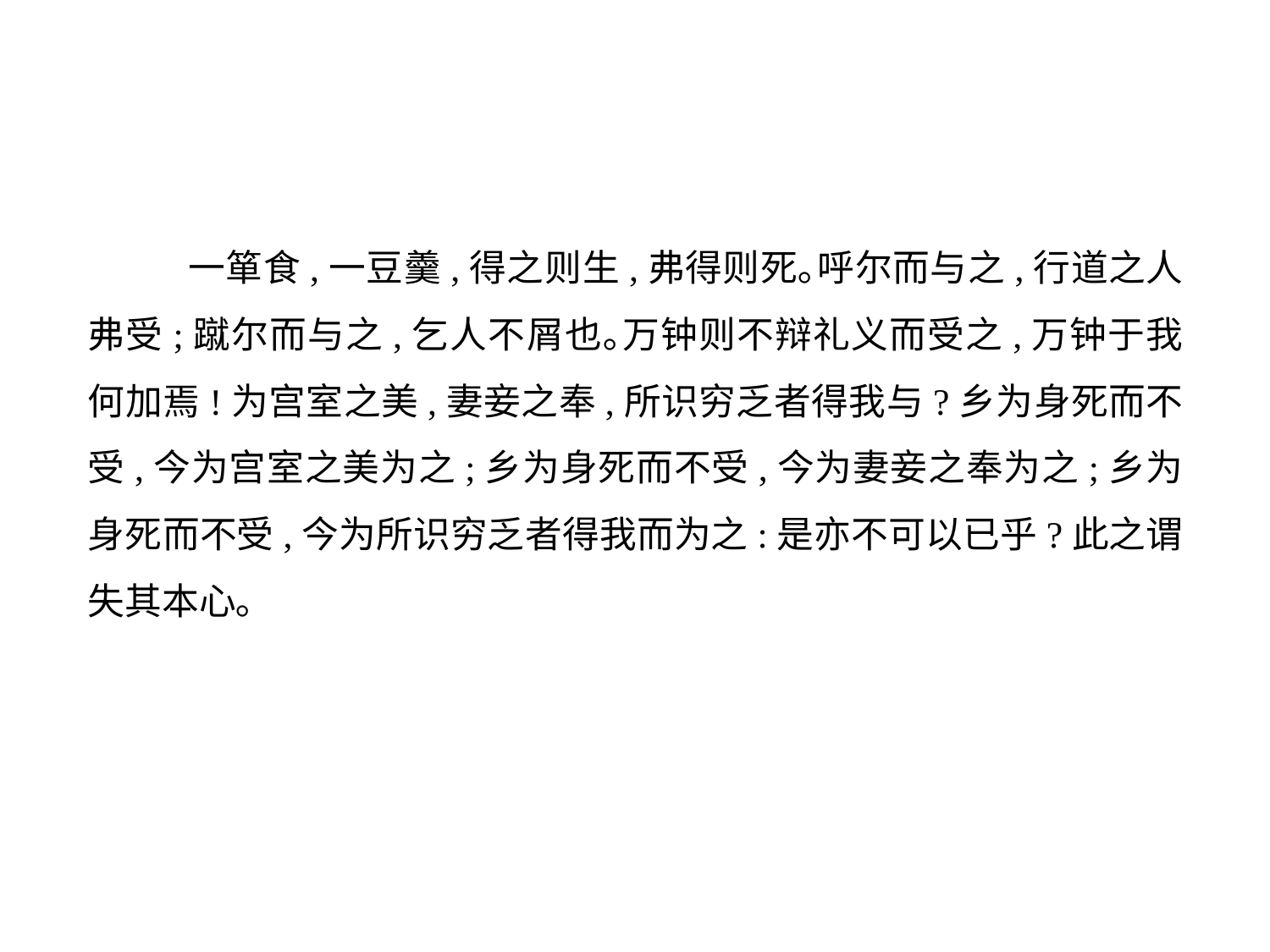

一箪食,一豆羹,得之则生,弗得则死｡呼尔而与之,行道之人弗受;蹴尔而与之,乞人不屑也｡万钟则不辩礼义而受之,万钟于我何加焉!为宫室之美,妻妾之奉,所识穷乏者得我与?乡为身死而不受,今为宫室之美为之;乡为身死而不受,今为妻妾之奉为之;乡为身死而不受,今为所识穷乏者得我而为之:是亦不可以已乎?此之谓失其本心｡